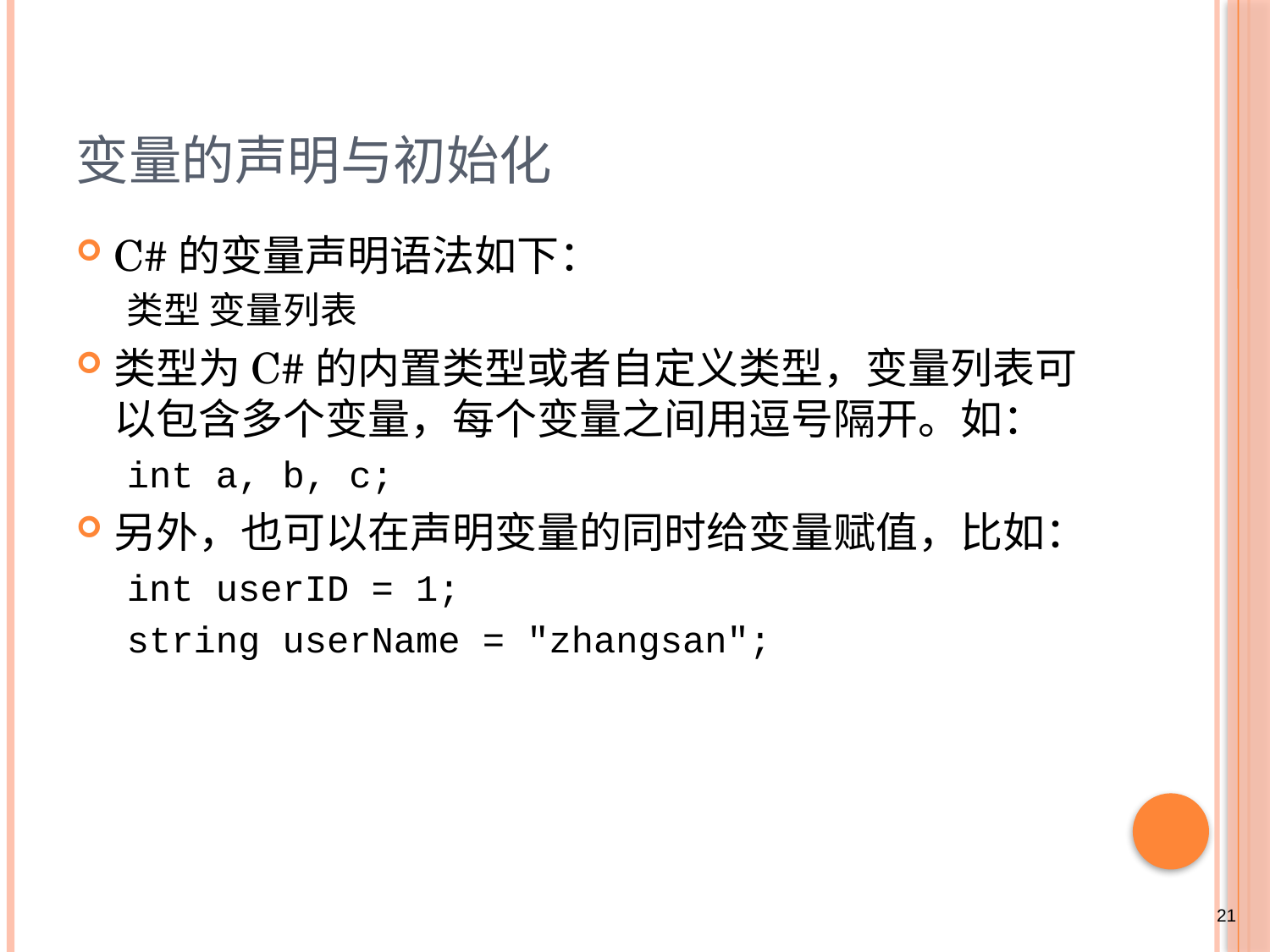

# 变量的声明与初始化
C#的变量声明语法如下：
类型 变量列表
类型为C#的内置类型或者自定义类型，变量列表可以包含多个变量，每个变量之间用逗号隔开。如：
int a, b, c;
另外，也可以在声明变量的同时给变量赋值，比如：
int userID = 1;
string userName = "zhangsan";

21